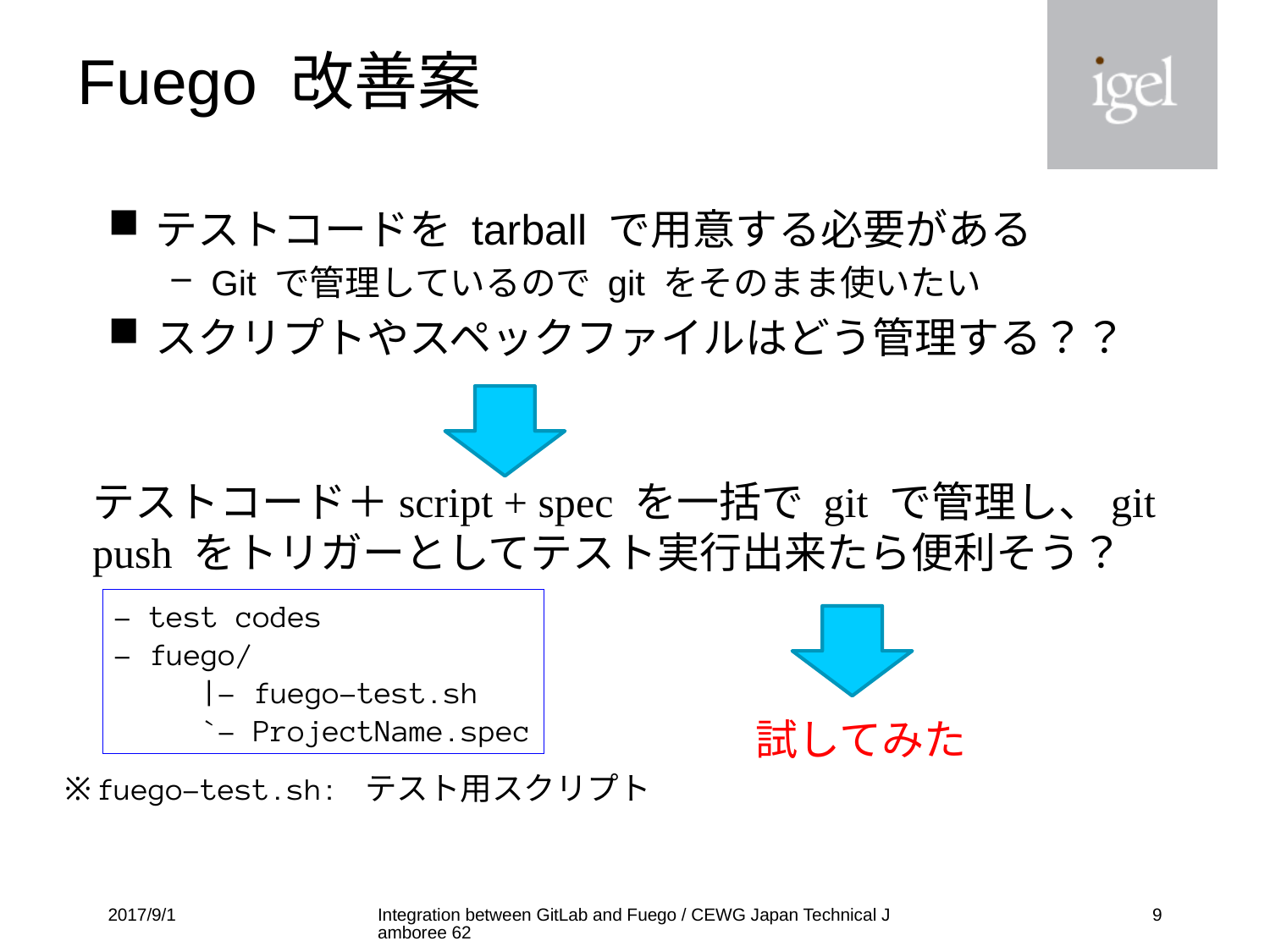

# Fuego 改善案
テストコードを tarball で用意する必要がある
Git で管理しているので git をそのまま使いたい
スクリプトやスペックファイルはどう管理する？？

テストコード＋script + spec を一括で git で管理し、git push をトリガーとしてテスト実行出来たら便利そう？

- test codes
- fuego/
     |- fuego-test.sh
     `- ProjectName.spec

試してみた
※fuego-test.sh: テスト用スクリプト
2017/9/1
Integration between GitLab and Fuego / CEWG Japan Technical Jamboree 62
9